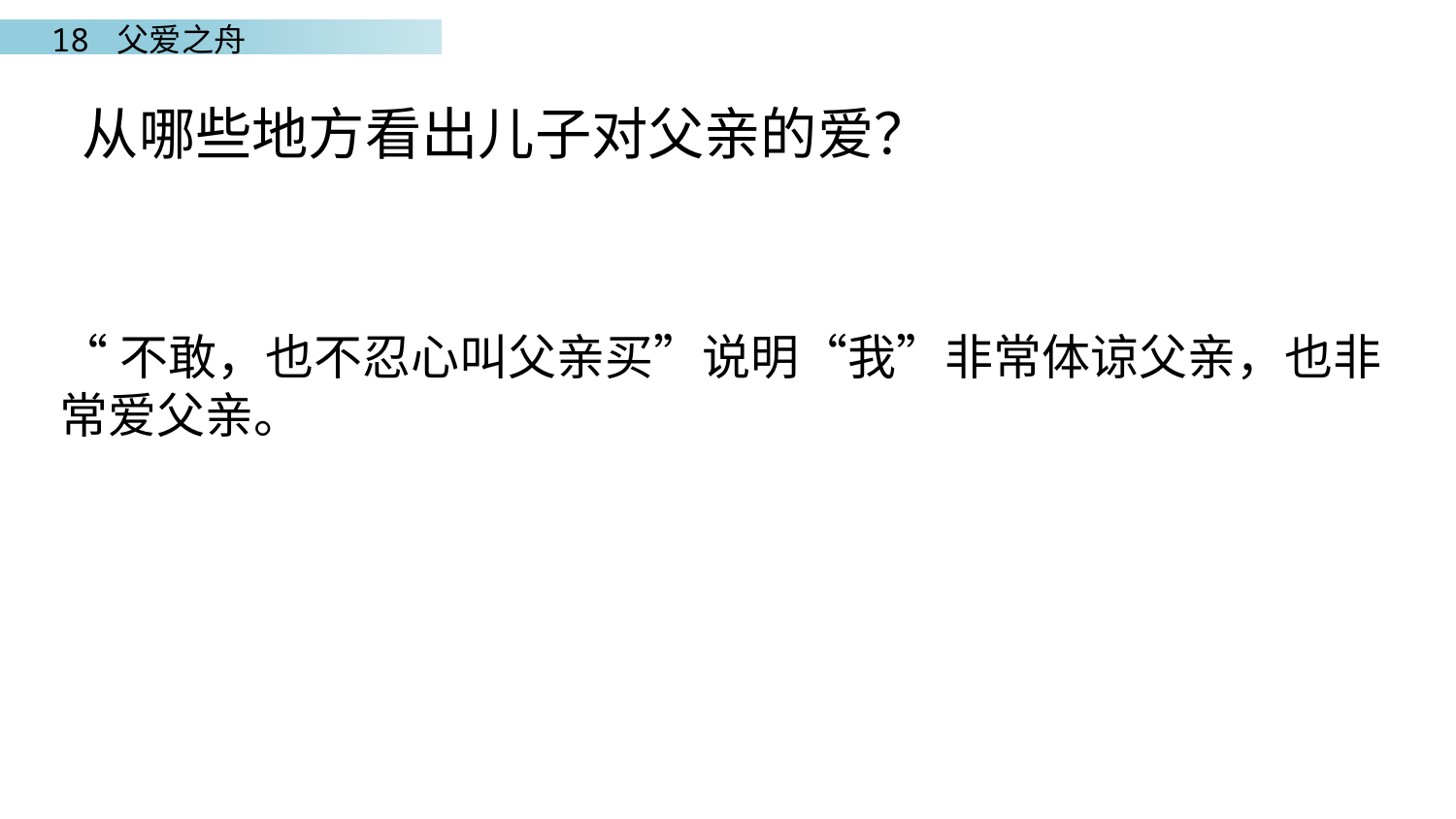

从哪些地方看出儿子对父亲的爱？
“不敢，也不忍心叫父亲买”说明“我”非常体谅父亲，也非常爱父亲。